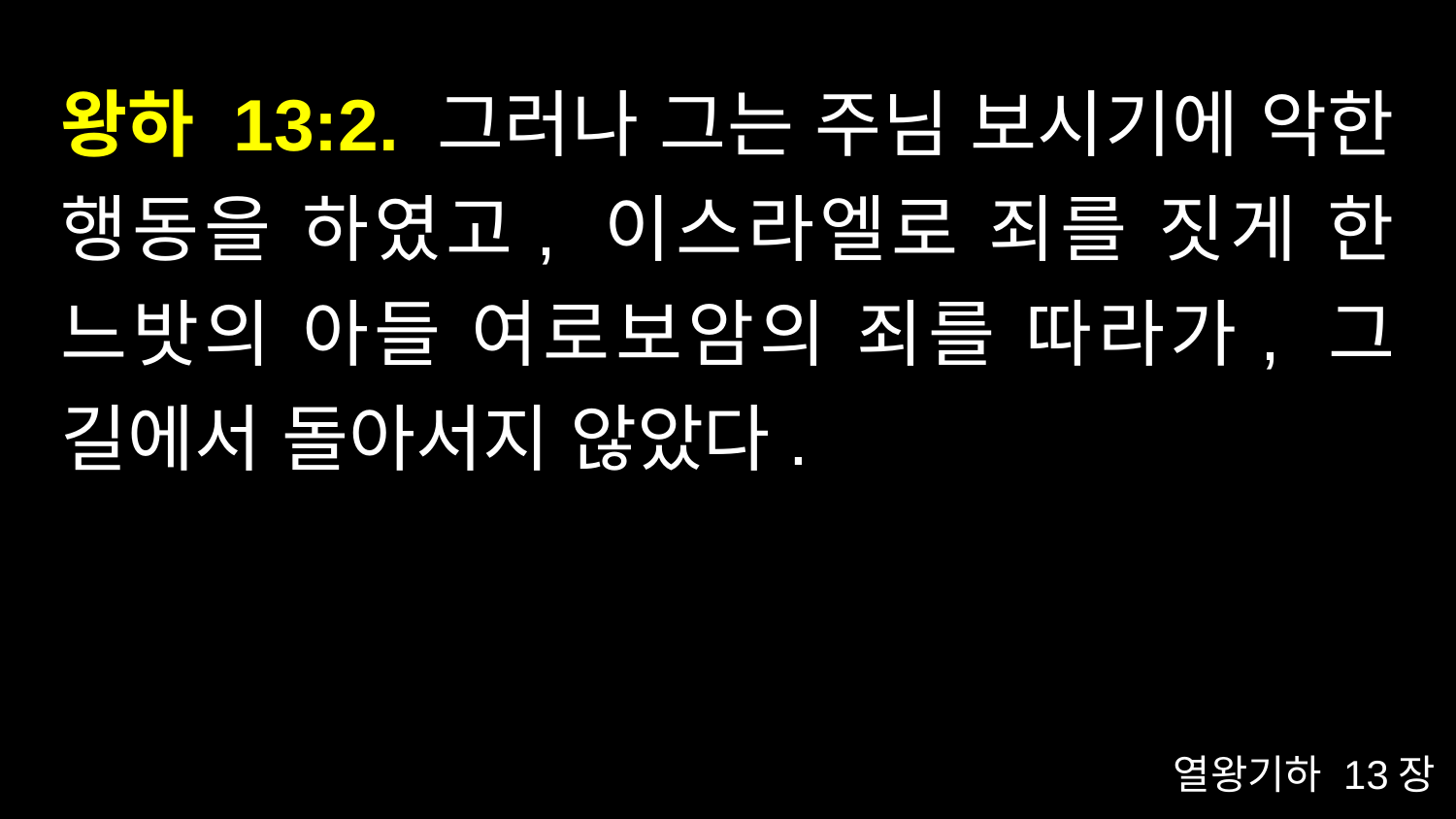

# 왕하 13:2. 그러나 그는 주님 보시기에 악한 행동을 하였고, 이스라엘로 죄를 짓게 한 느밧의 아들 여로보암의 죄를 따라가, 그 길에서 돌아서지 않았다.
열왕기하 13장